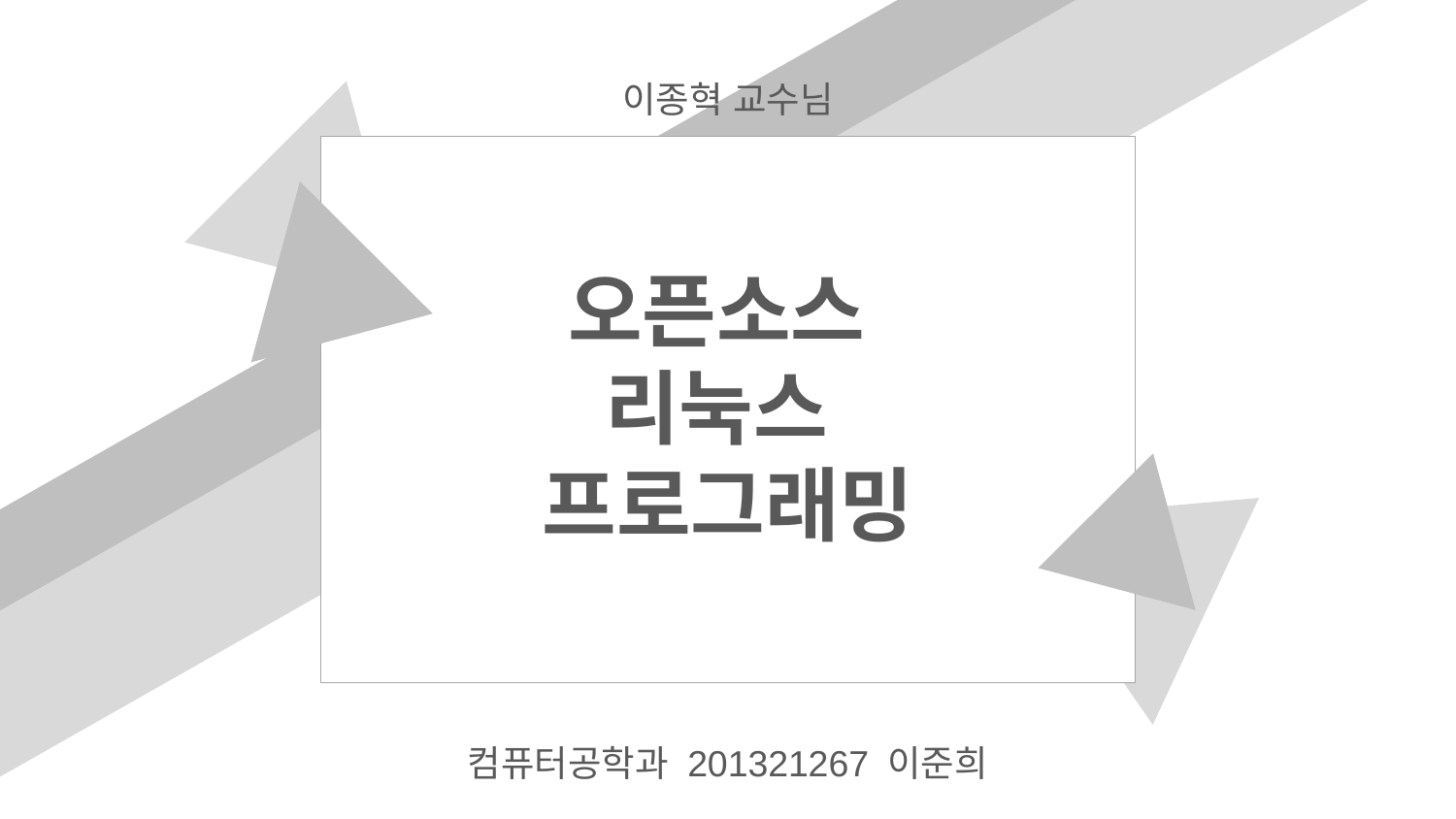

이종혁 교수님

# 오픈소스 리눅스 프로그래밍

컴퓨터공학과 201321267 이준희